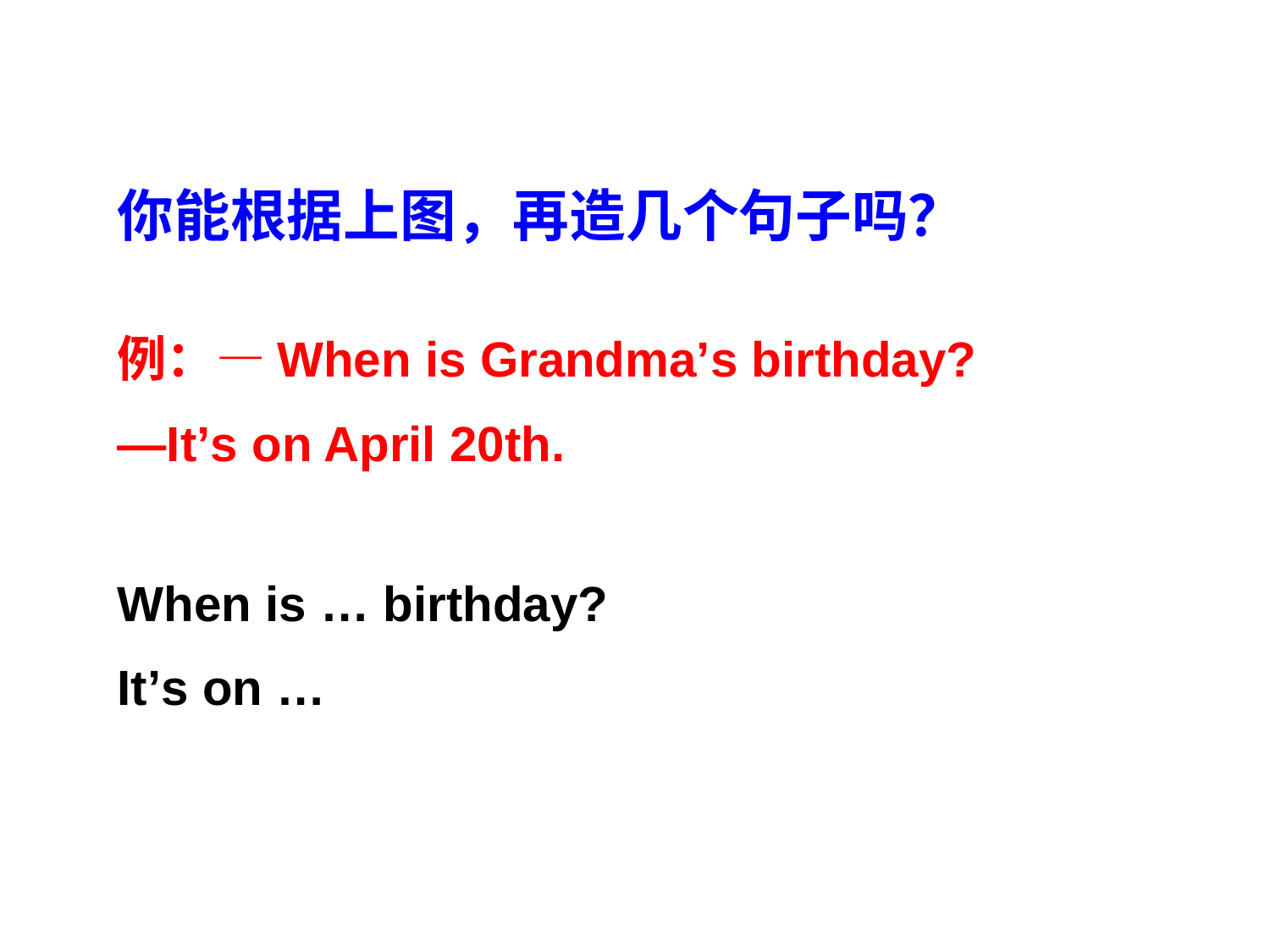

你能根据上图，再造几个句子吗？
例：—When is Grandma’s birthday?
—It’s on April 20th.
When is … birthday?
It’s on …